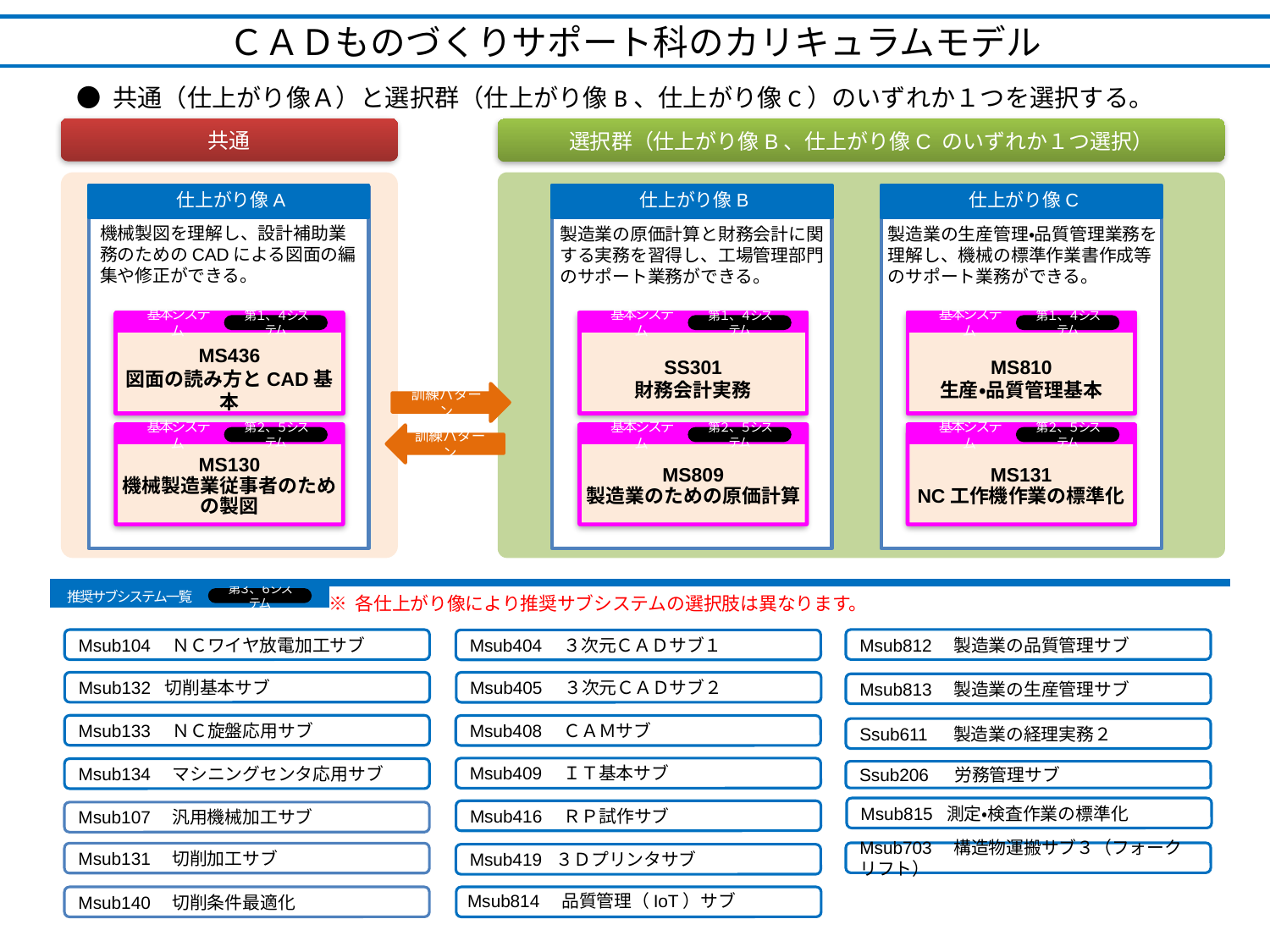

ＣＡＤものづくりサポート科のカリキュラムモデル
● 共通（仕上がり像Ａ）と選択群（仕上がり像B、仕上がり像C）のいずれか１つを選択する。
共通
選択群（仕上がり像B、仕上がり像C のいずれか１つ選択）

仕上がり像A
仕上がり像B
仕上がり像C

機械製図を理解し、設計補助業務のためのCADによる図面の編集や修正ができる。
製造業の原価計算と財務会計に関する実務を習得し、工場管理部門のサポート業務ができる。
製造業の生産管理・品質管理業務を理解し、機械の標準作業書作成等のサポート業務ができる。
鉄鋼材の加工及び構造物運搬作業ができる。

MS228
構造物鉄工基本
第１、４ システム

基本システム

MS436
図面の読み方とCAD基本

MS130
機械製造業従事者のため
の製図
第１、４システム

基本システム
第２、５システム

基本システム

SS301
財務会計実務

MS809
製造業のための原価計算
第１、４システム

基本システム
第２、５システム

基本システム

MS810
生産・品質管理基本

MS131
NC工作機作業の標準化
第１、４システム

基本システム
第２、５システム
訓練パターン
訓練パターン

推奨サブシステム一覧
第３、６システム
※ 各仕上がり像により推奨サブシステムの選択肢は異なります。
Msub812　製造業の品質管理サブ
Msub104　ＮＣワイヤ放電加工サブ
Msub404　３次元ＣＡＤサブ１
Msub132  切削基本サブ
Msub405　３次元ＣＡＤサブ２
Msub813　製造業の生産管理サブ
Msub133　ＮＣ旋盤応用サブ
Msub408　ＣＡＭサブ
Ssub611　 製造業の経理実務２
Msub409　ＩＴ基本サブ
Msub134　マシニングセンタ応用サブ
Ssub206　 労務管理サブ
Msub815  測定・検査作業の標準化
Msub416　ＲＰ試作サブ
Msub107　汎用機械加工サブ
Msub703　構造物運搬サブ３（フォークリフト）
Msub131　切削加工サブ
Msub419  ３Ｄプリンタサブ
Msub140　切削条件最適化
 Msub814　品質管理（IoT）サブ